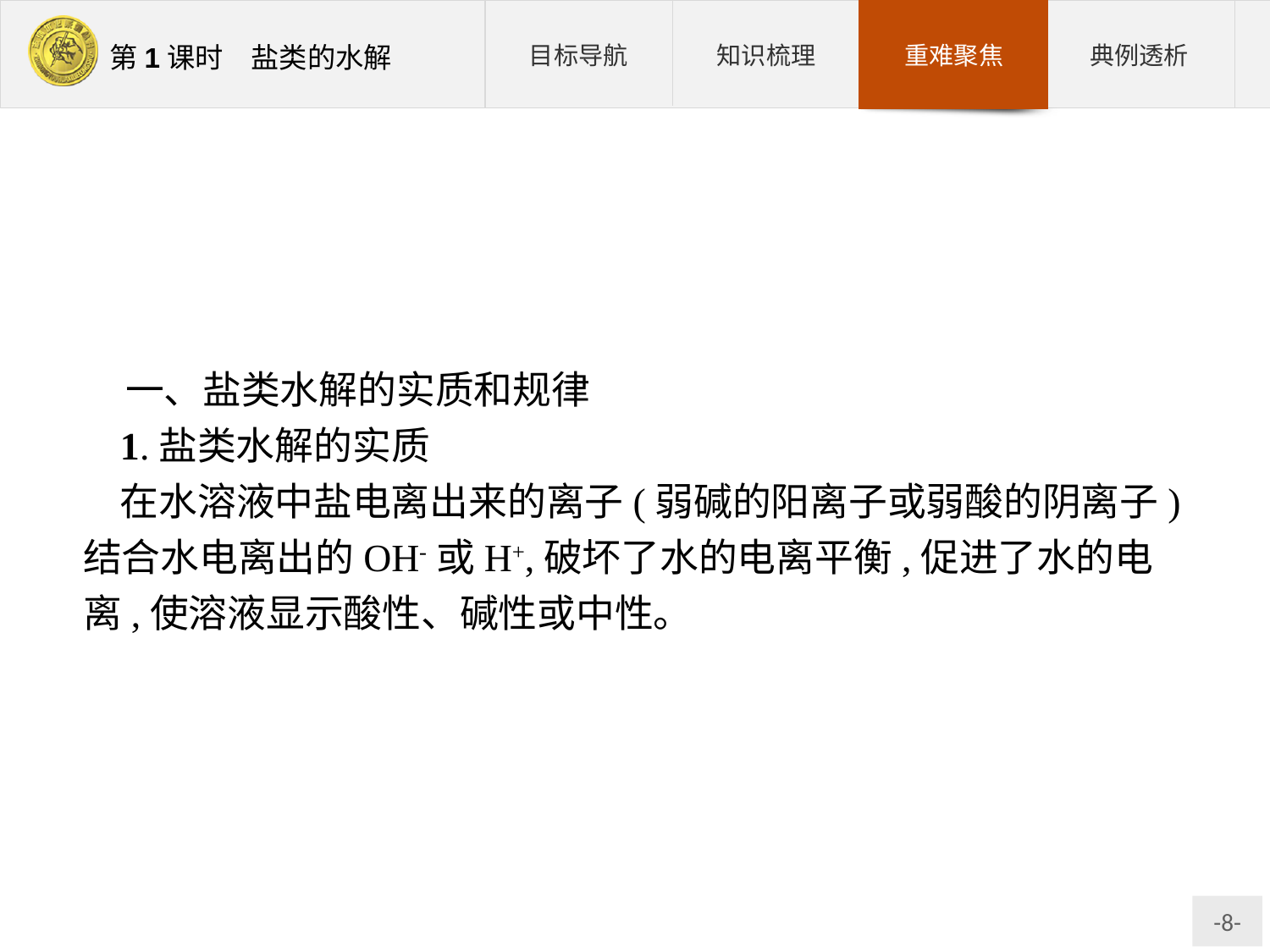

一、盐类水解的实质和规律
1.盐类水解的实质
在水溶液中盐电离出来的离子(弱碱的阳离子或弱酸的阴离子)结合水电离出的OH-或H+,破坏了水的电离平衡,促进了水的电离,使溶液显示酸性、碱性或中性。